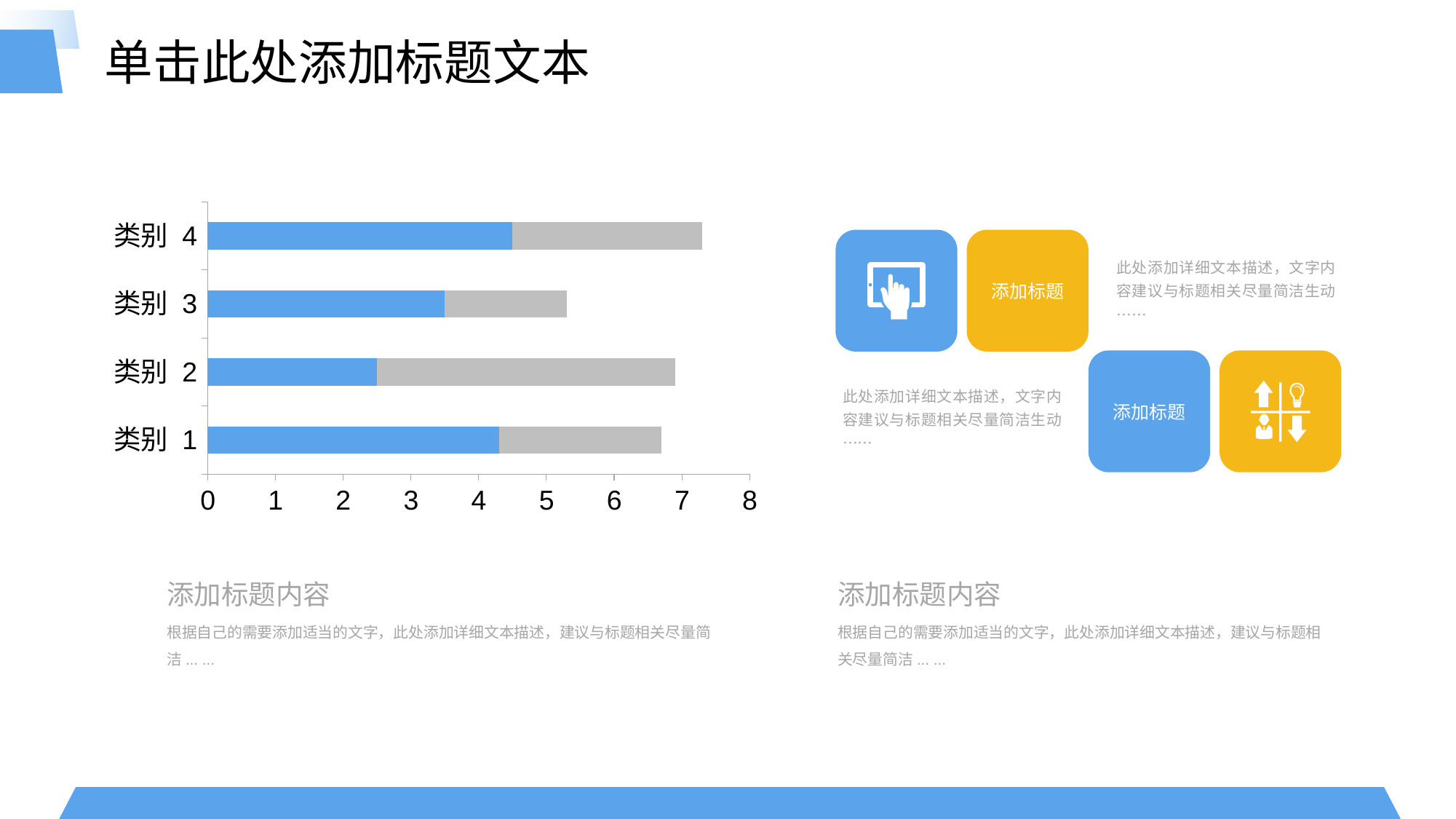

单击此处添加标题文本

### Chart

| Category | 系列 1 | 系列 2 |
|---|---|---|
| 类别 1 | 4.3 | 2.4 |
| 类别 2 | 2.5 | 4.4 |
| 类别 3 | 3.5 | 1.8 |
| 类别 4 | 4.5 | 2.8 |
添加标题
此处添加详细文本描述，文字内容建议与标题相关尽量简洁生动……

添加标题

此处添加详细文本描述，文字内容建议与标题相关尽量简洁生动……

添加标题内容
添加标题内容
根据自己的需要添加适当的文字，此处添加详细文本描述，建议与标题相关尽量简洁... ...
根据自己的需要添加适当的文字，此处添加详细文本描述，建议与标题相关尽量简洁... ...